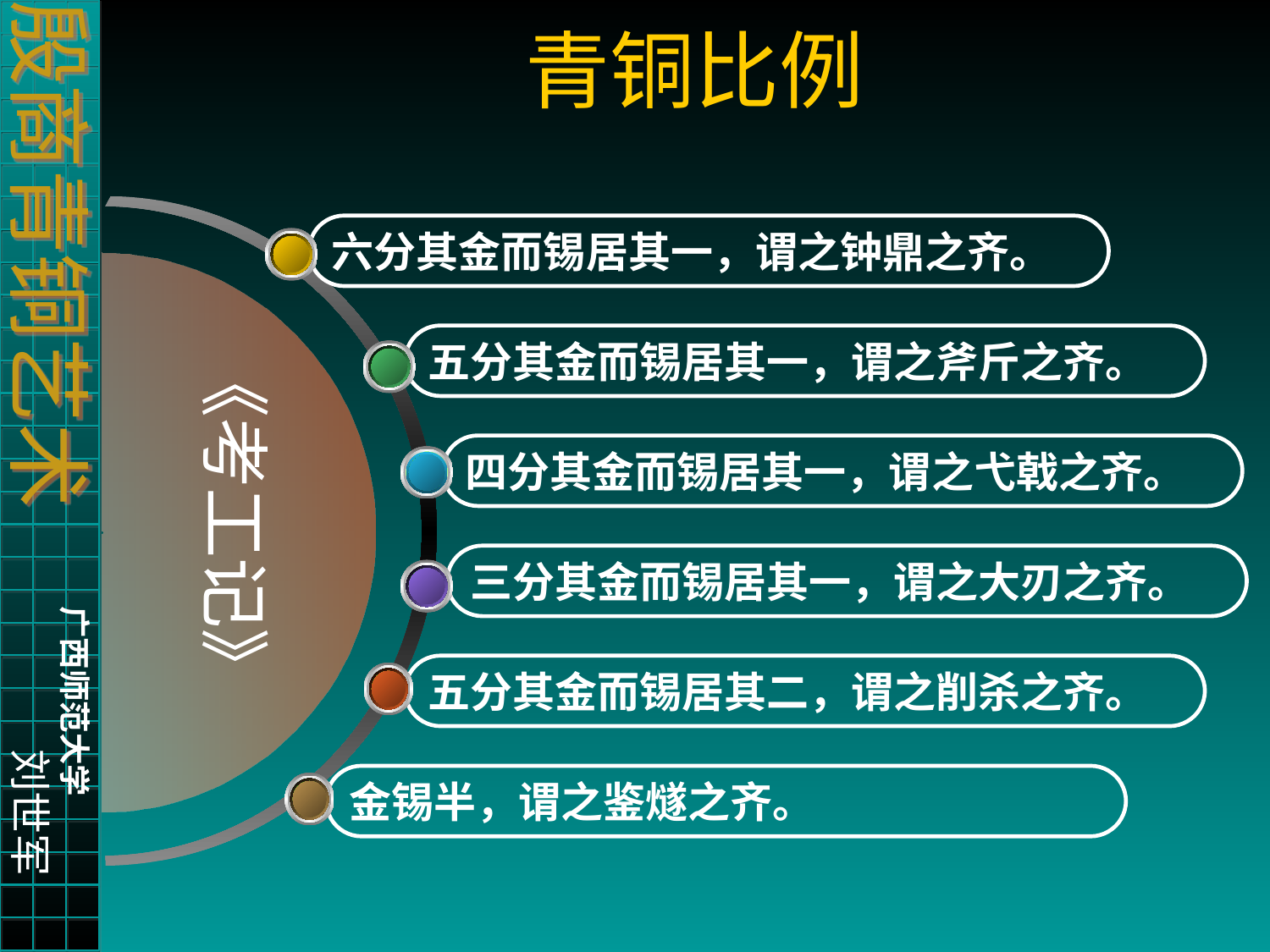

# 青铜比例

《考工记》
六分其金而锡居其一，谓之钟鼎之齐。

五分其金而锡居其一，谓之斧斤之齐。

四分其金而锡居其一，谓之弋戟之齐。

三分其金而锡居其一，谓之大刃之齐。

五分其金而锡居其二，谓之削杀之齐。

金锡半，谓之鉴燧之齐。